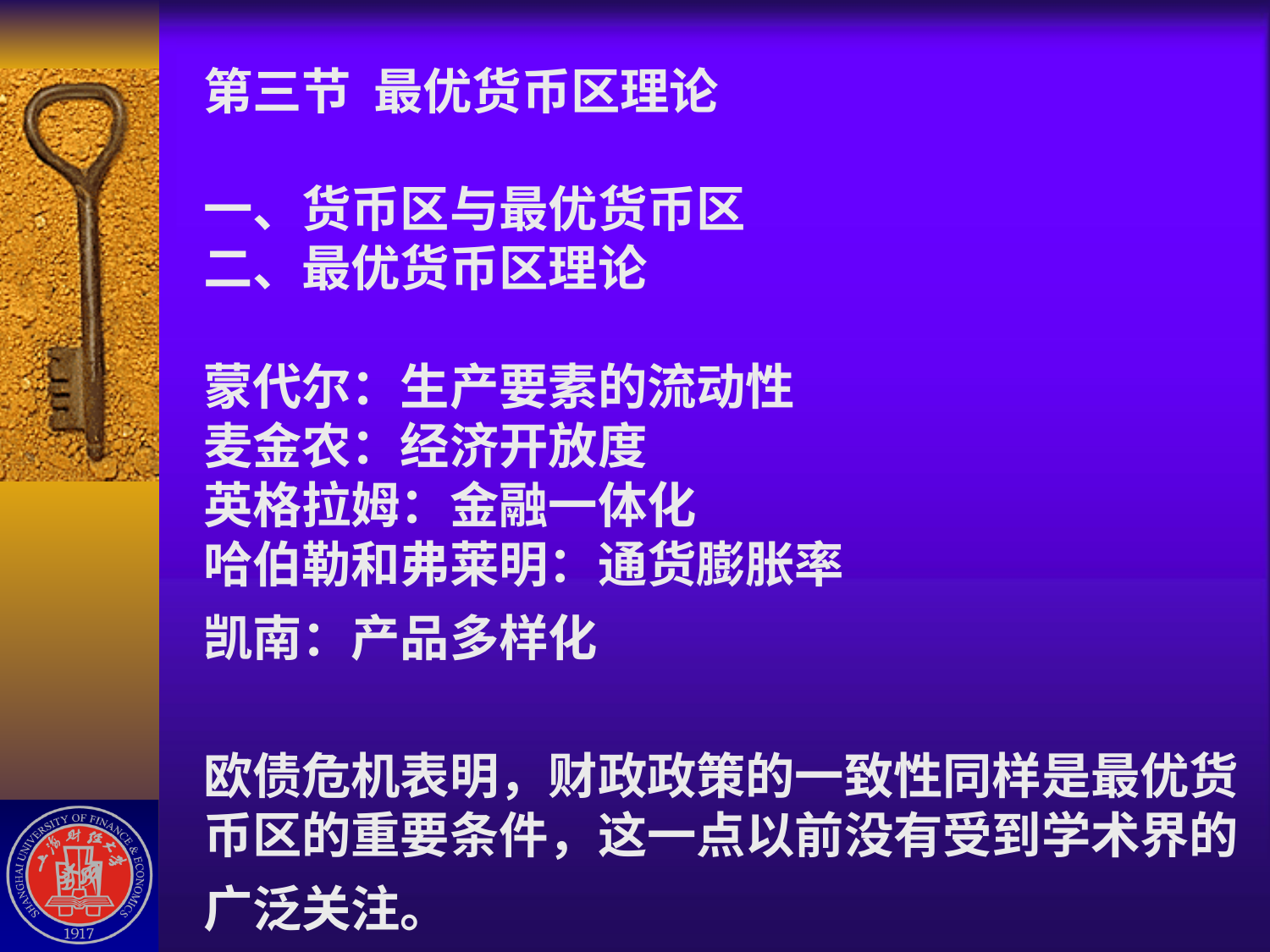

# 第三节  最优货币区理论 一、货币区与最优货币区 二、最优货币区理论 蒙代尔：生产要素的流动性 麦金农：经济开放度 英格拉姆：金融一体化 哈伯勒和弗莱明：通货膨胀率 凯南：产品多样化 欧债危机表明，财政政策的一致性同样是最优货币区的重要条件，这一点以前没有受到学术界的广泛关注。